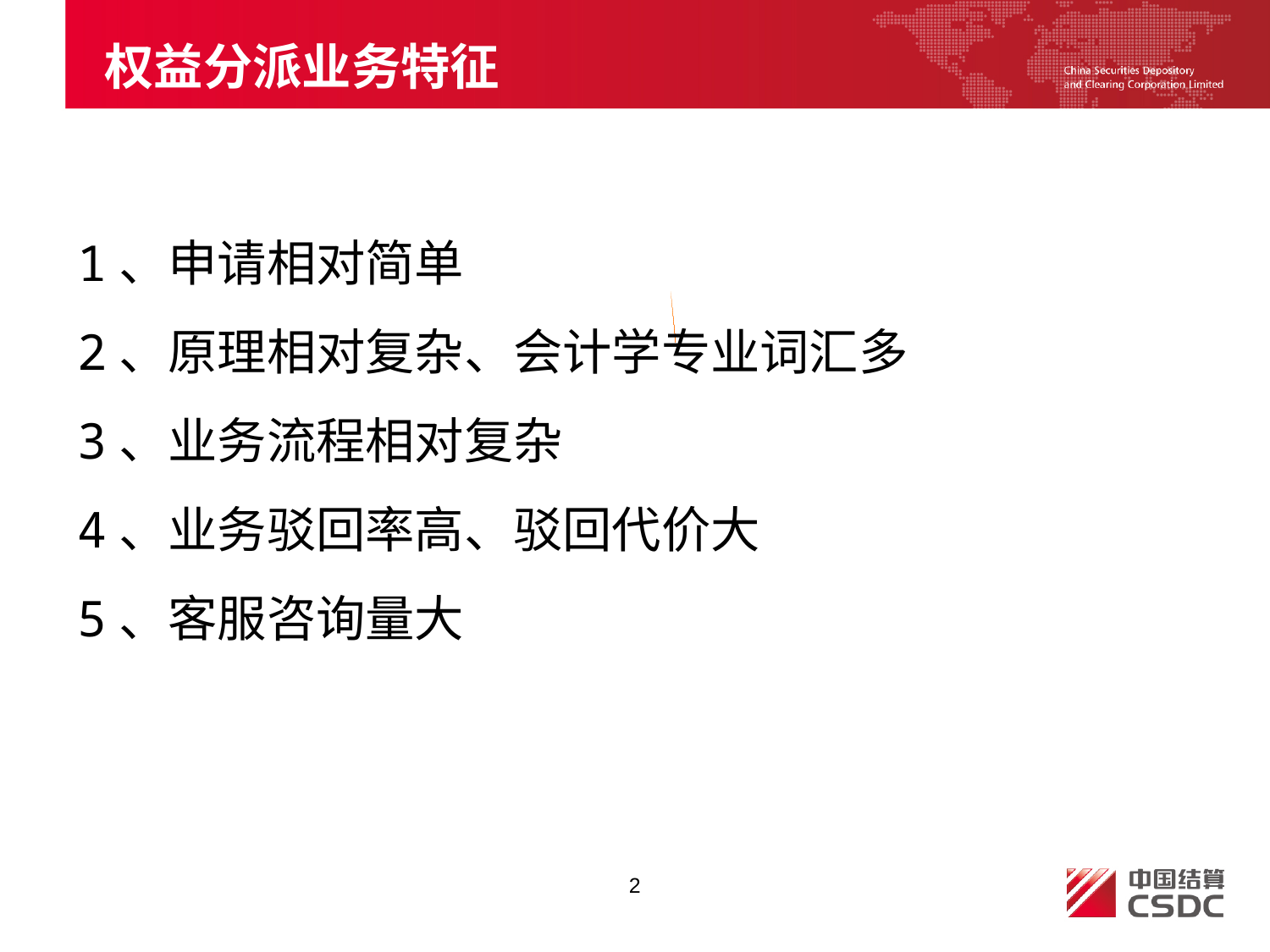

# 权益分派业务特征

1、申请相对简单
2、原理相对复杂、会计学专业词汇多
3、业务流程相对复杂
4、业务驳回率高、驳回代价大
5、客服咨询量大

2